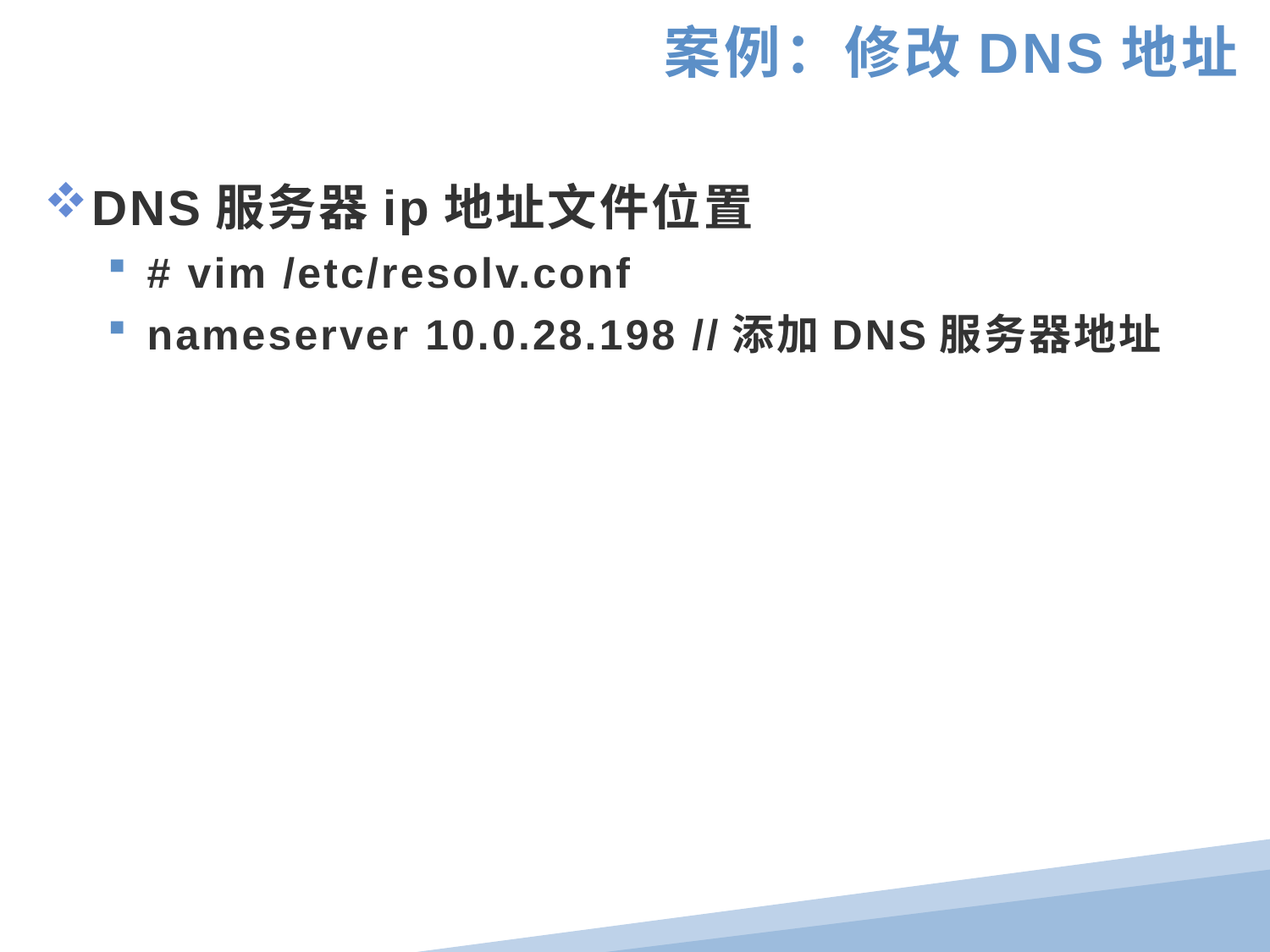

案例：修改DNS地址
DNS服务器ip地址文件位置
# vim /etc/resolv.conf
nameserver 10.0.28.198 //添加DNS服务器地址